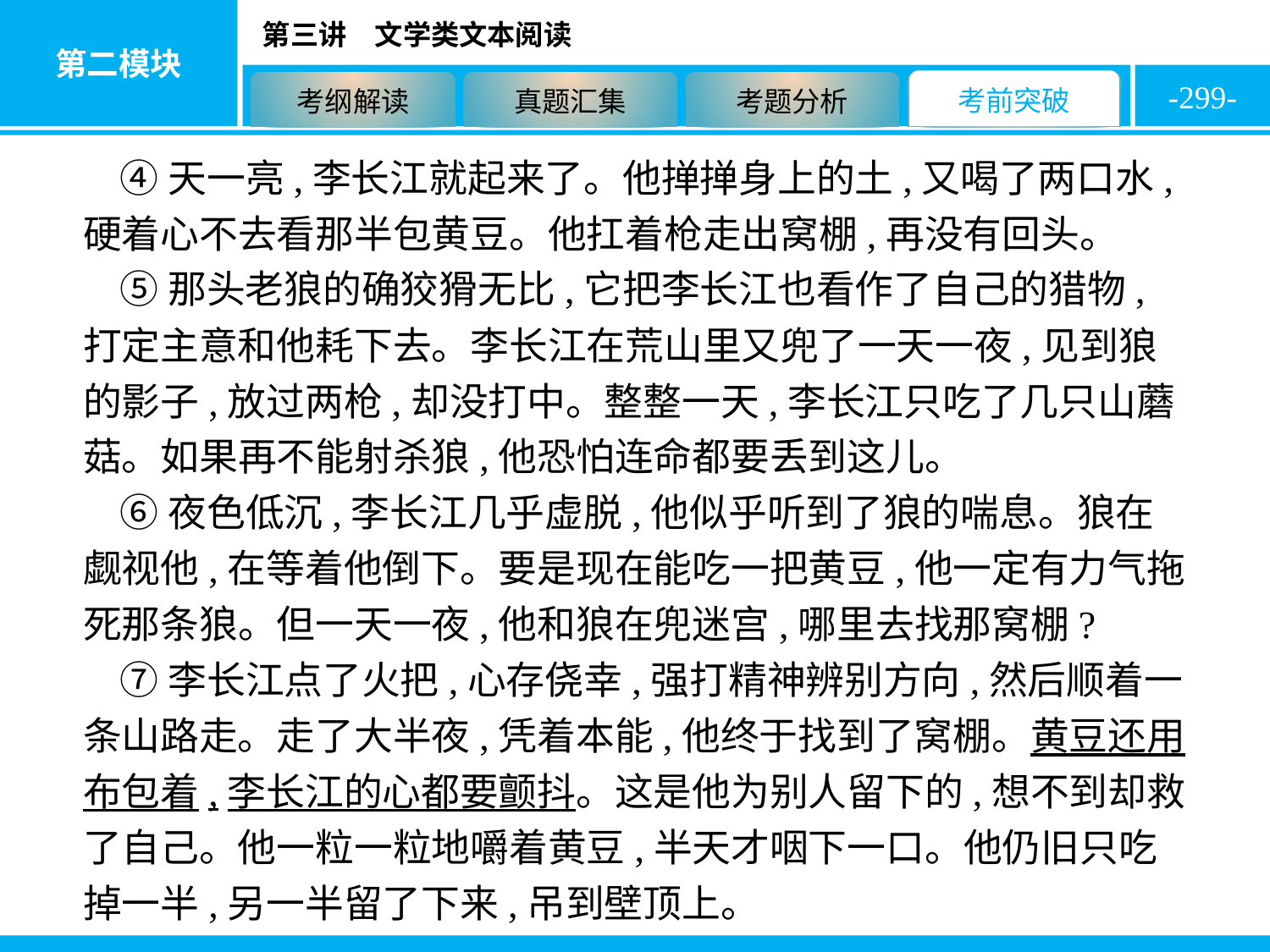

-299-
④天一亮,李长江就起来了。他掸掸身上的土,又喝了两口水,硬着心不去看那半包黄豆。他扛着枪走出窝棚,再没有回头。
⑤那头老狼的确狡猾无比,它把李长江也看作了自己的猎物,打定主意和他耗下去。李长江在荒山里又兜了一天一夜,见到狼的影子,放过两枪,却没打中。整整一天,李长江只吃了几只山蘑菇。如果再不能射杀狼,他恐怕连命都要丢到这儿。
⑥夜色低沉,李长江几乎虚脱,他似乎听到了狼的喘息。狼在觑视他,在等着他倒下。要是现在能吃一把黄豆,他一定有力气拖死那条狼。但一天一夜,他和狼在兜迷宫,哪里去找那窝棚?
⑦李长江点了火把,心存侥幸,强打精神辨别方向,然后顺着一条山路走。走了大半夜,凭着本能,他终于找到了窝棚。黄豆还用布包着,李长江的心都要颤抖。这是他为别人留下的,想不到却救了自己。他一粒一粒地嚼着黄豆,半天才咽下一口。他仍旧只吃掉一半,另一半留了下来,吊到壁顶上。